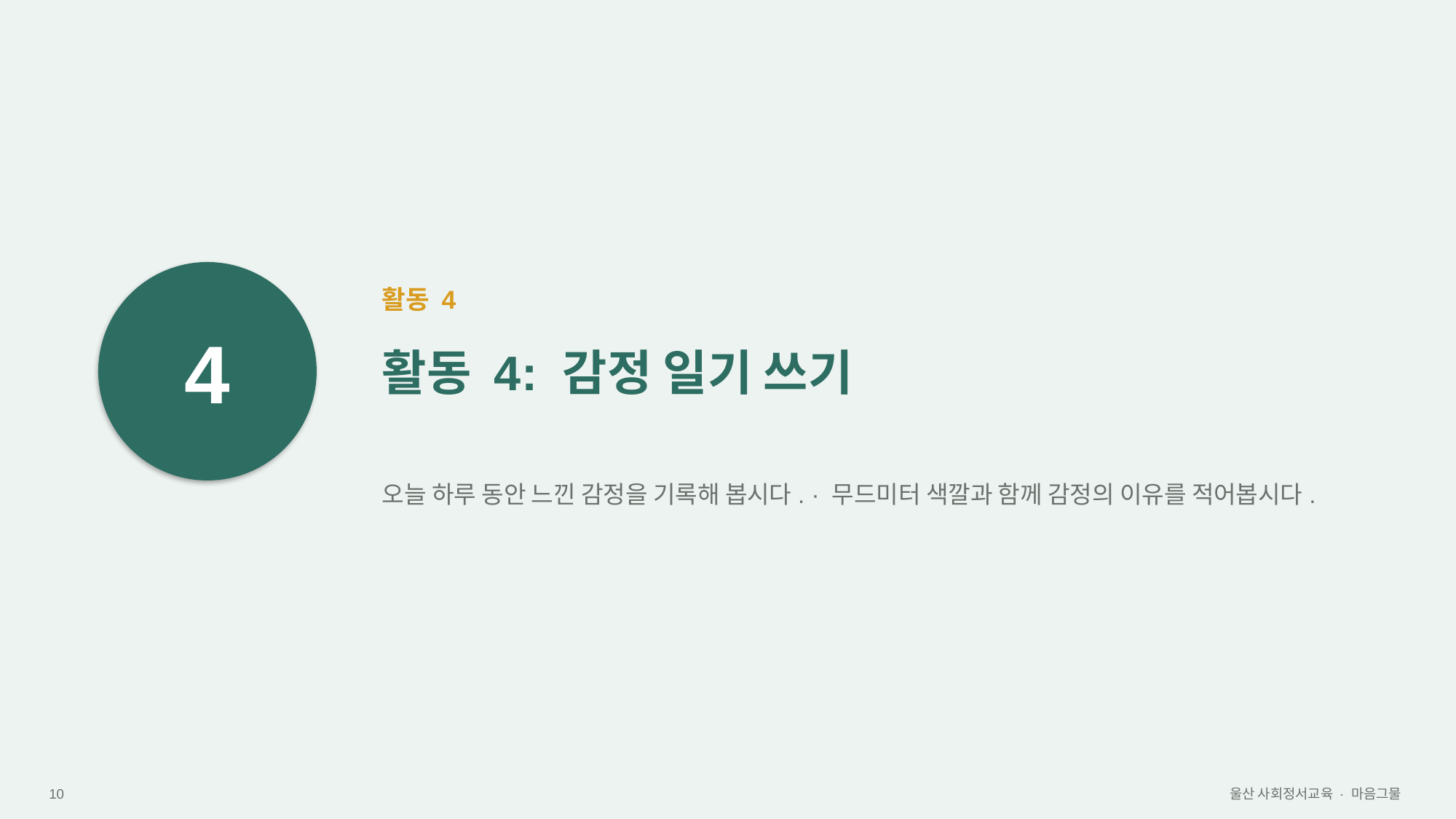

4
활동 4
활동 4: 감정 일기 쓰기
오늘 하루 동안 느낀 감정을 기록해 봅시다. · 무드미터 색깔과 함께 감정의 이유를 적어봅시다.
10
울산 사회정서교육 · 마음그물